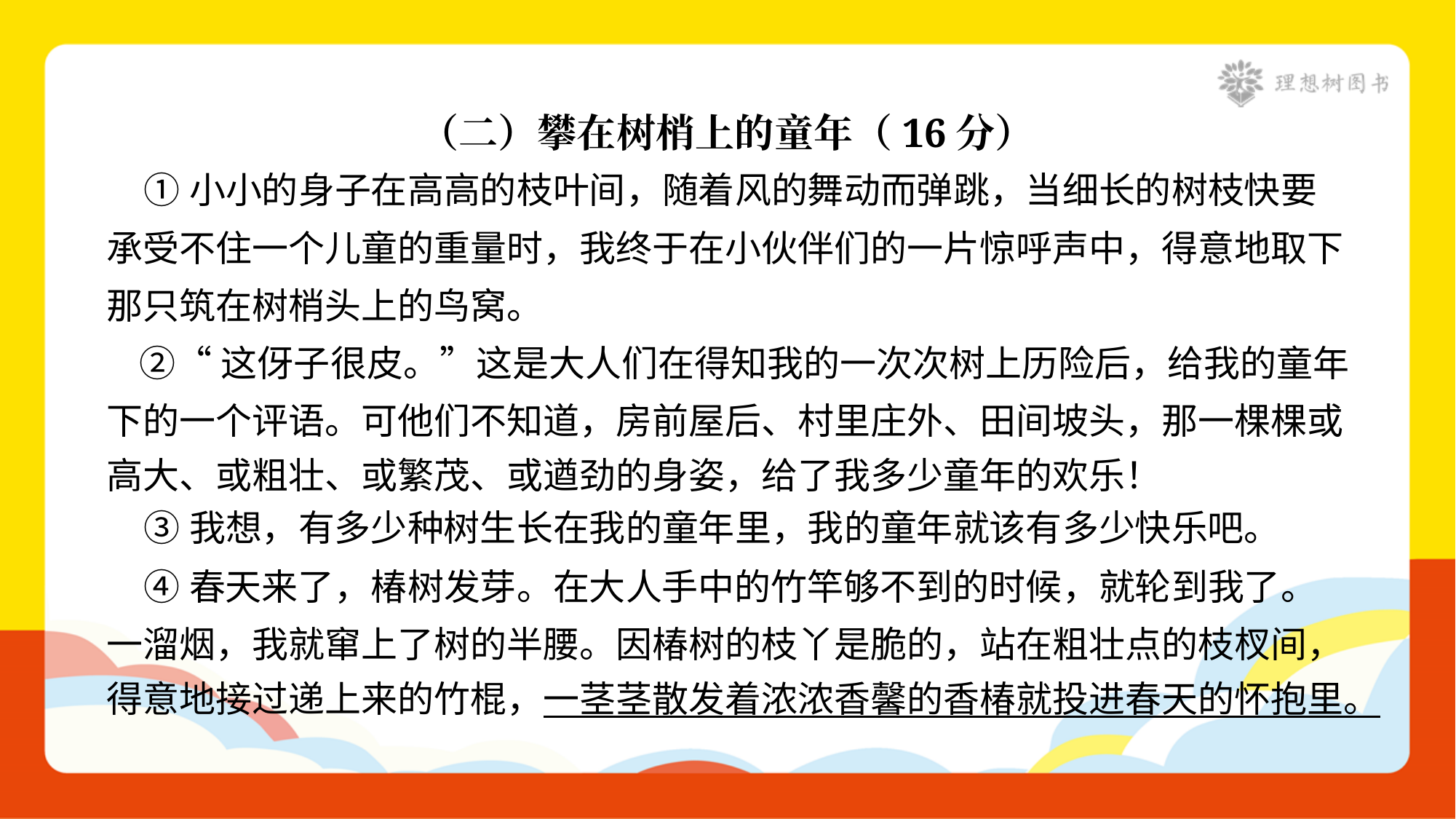

（二）攀在树梢上的童年（16分）
    ①小小的身子在高高的枝叶间，随着风的舞动而弹跳，当细长的树枝快要
承受不住一个儿童的重量时，我终于在小伙伴们的一片惊呼声中，得意地取下
那只筑在树梢头上的鸟窝。
    ②“这伢子很皮。”这是大人们在得知我的一次次树上历险后，给我的童年
下的一个评语。可他们不知道，房前屋后、村里庄外、田间坡头，那一棵棵或
高大、或粗壮、或繁茂、或遒劲的身姿，给了我多少童年的欢乐！
    ③我想，有多少种树生长在我的童年里，我的童年就该有多少快乐吧。
    ④春天来了，椿树发芽。在大人手中的竹竿够不到的时候，就轮到我了。
一溜烟，我就窜上了树的半腰。因椿树的枝丫是脆的，站在粗壮点的枝杈间，
得意地接过递上来的竹棍，一茎茎散发着浓浓香馨的香椿就投进春天的怀抱里。